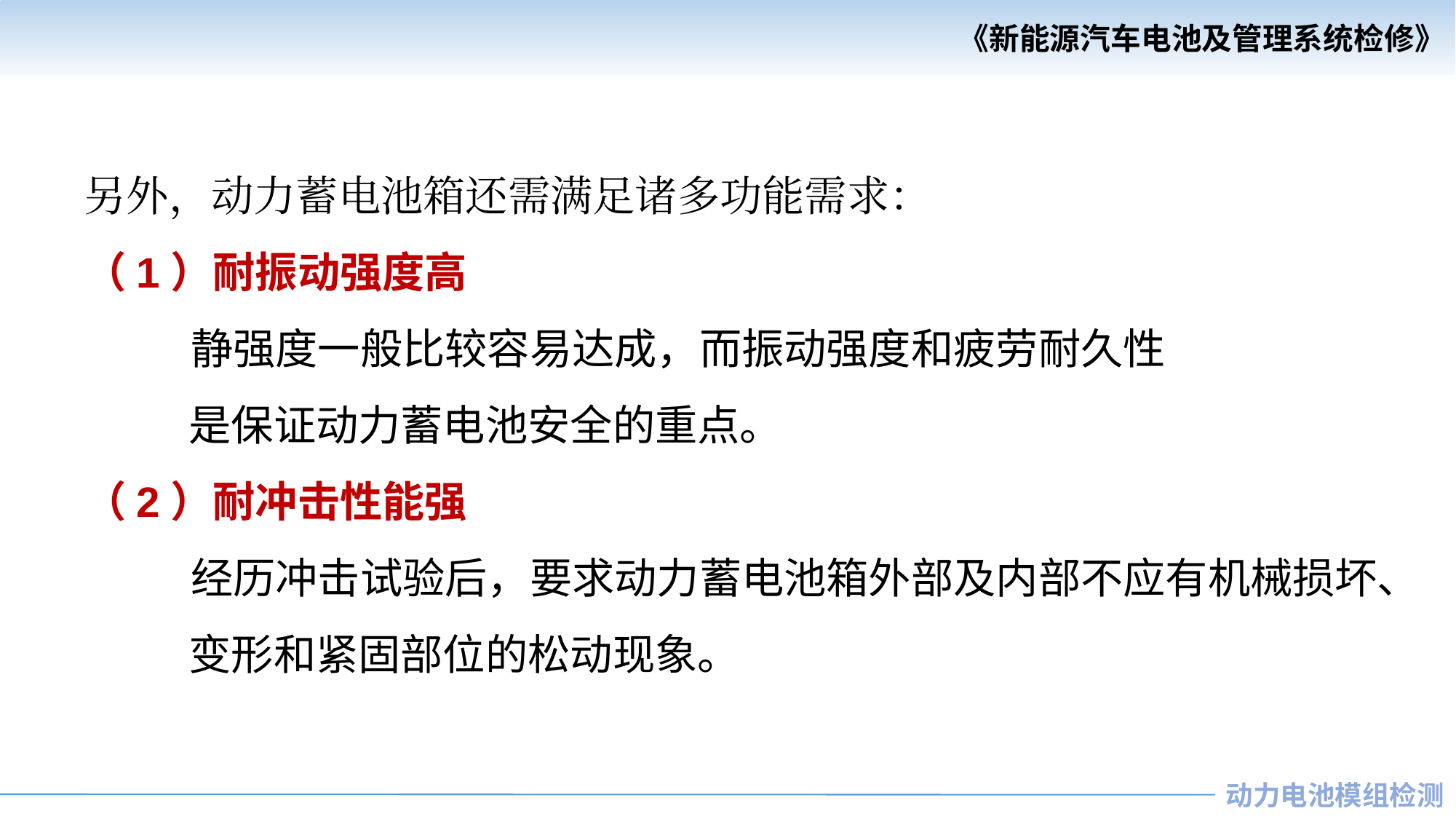

另外，动力蓄电池箱还需满足诸多功能需求：
（1）耐振动强度高
          静强度一般比较容易达成，而振动强度和疲劳耐久性
          是保证动力蓄电池安全的重点。
（2）耐冲击性能强
          经历冲击试验后，要求动力蓄电池箱外部及内部不应有机械损坏、
          变形和紧固部位的松动现象。